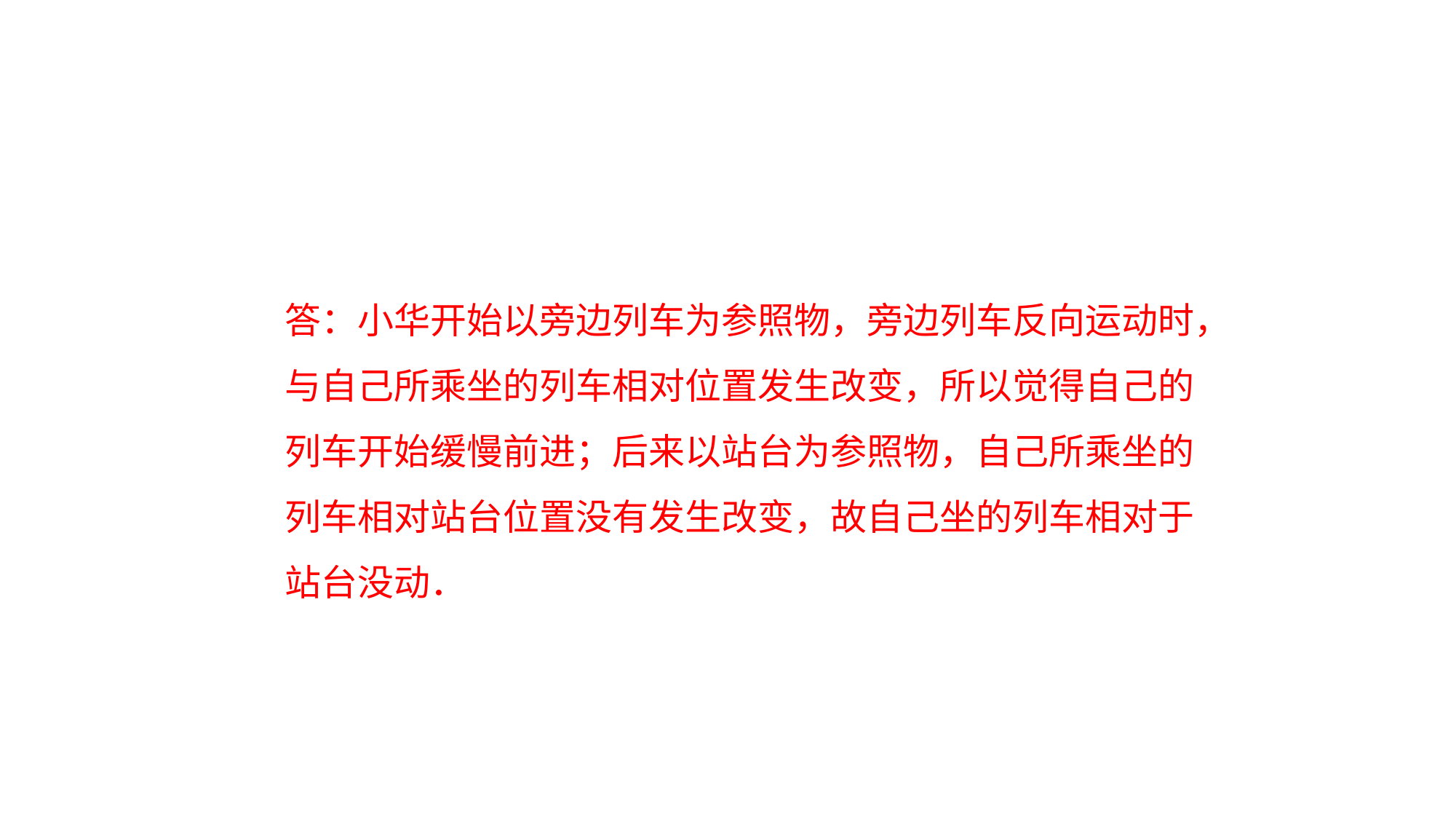

答：小华开始以旁边列车为参照物，旁边列车反向运动时，与自己所乘坐的列车相对位置发生改变，所以觉得自己的列车开始缓慢前进；后来以站台为参照物，自己所乘坐的列车相对站台位置没有发生改变，故自己坐的列车相对于站台没动．